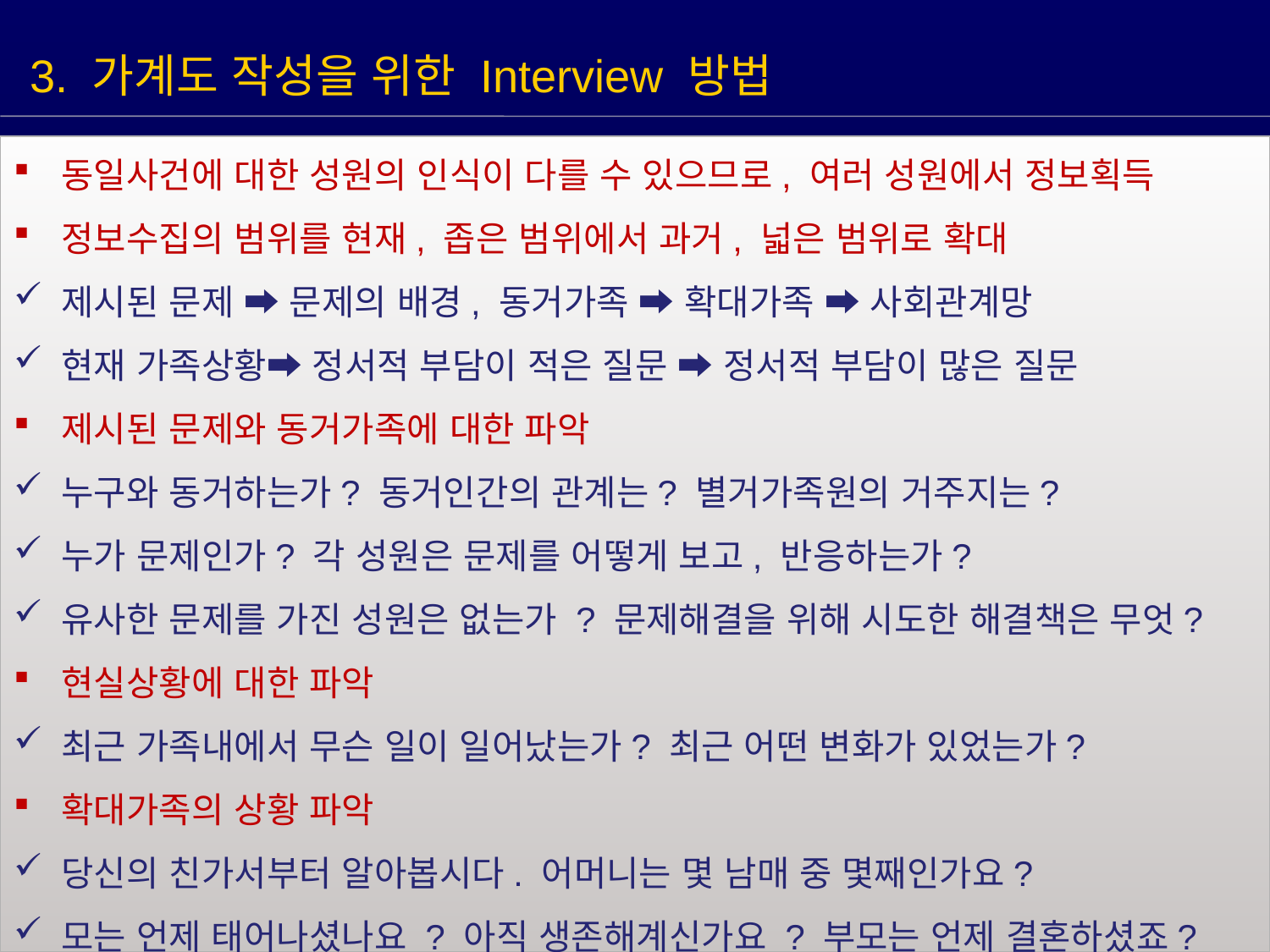

3. 가계도 작성을 위한 Interview 방법

동일사건에 대한 성원의 인식이 다를 수 있으므로, 여러 성원에서 정보획득
정보수집의 범위를 현재, 좁은 범위에서 과거, 넓은 범위로 확대
제시된 문제 ➡ 문제의 배경, 동거가족 ➡ 확대가족 ➡ 사회관계망
현재 가족상황➡ 정서적 부담이 적은 질문 ➡ 정서적 부담이 많은 질문
제시된 문제와 동거가족에 대한 파악
누구와 동거하는가? 동거인간의 관계는? 별거가족원의 거주지는?
누가 문제인가? 각 성원은 문제를 어떻게 보고, 반응하는가?
유사한 문제를 가진 성원은 없는가 ? 문제해결을 위해 시도한 해결책은 무엇?
현실상황에 대한 파악
최근 가족내에서 무슨 일이 일어났는가? 최근 어떤 변화가 있었는가?
확대가족의 상황 파악
당신의 친가서부터 알아봅시다. 어머니는 몇 남매 중 몇째인가요?
모는 언제 태어나셨나요 ? 아직 생존해계신가요 ? 부모는 언제 결혼하셨죠?